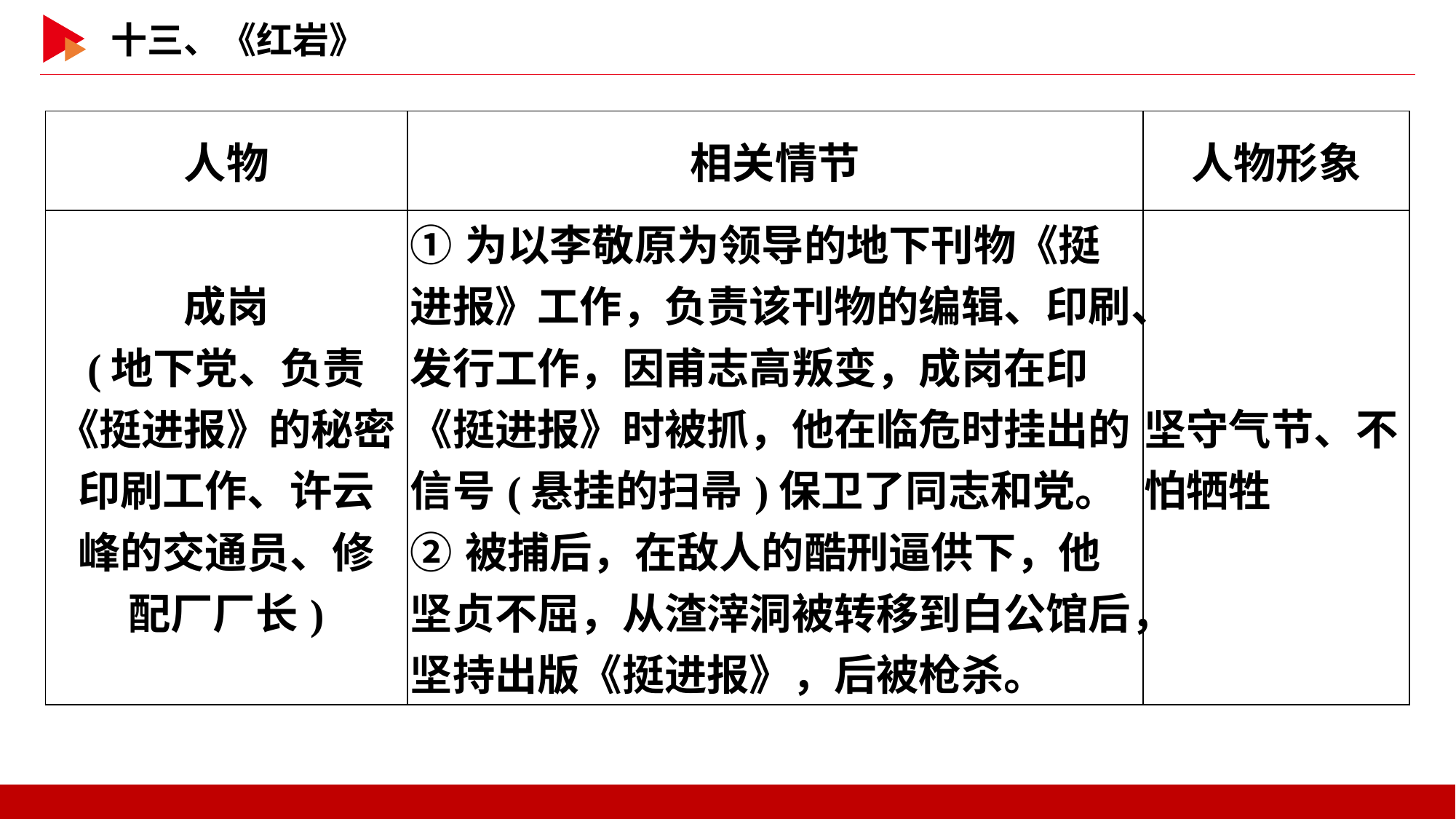

| 人物 | 相关情节 | 人物形象 |
| --- | --- | --- |
| 成岗 (地下党、负责 《挺进报》的秘密 印刷工作、许云 峰的交通员、修 配厂厂长) | ①为以李敬原为领导的地下刊物《挺进报》工作，负责该刊物的编辑、印刷、发行工作，因甫志高叛变，成岗在印《挺进报》时被抓，他在临危时挂出的信号(悬挂的扫帚)保卫了同志和党。 ②被捕后，在敌人的酷刑逼供下，他坚贞不屈，从渣滓洞被转移到白公馆后，坚持出版《挺进报》，后被枪杀。 | 坚守气节、不怕牺牲 |